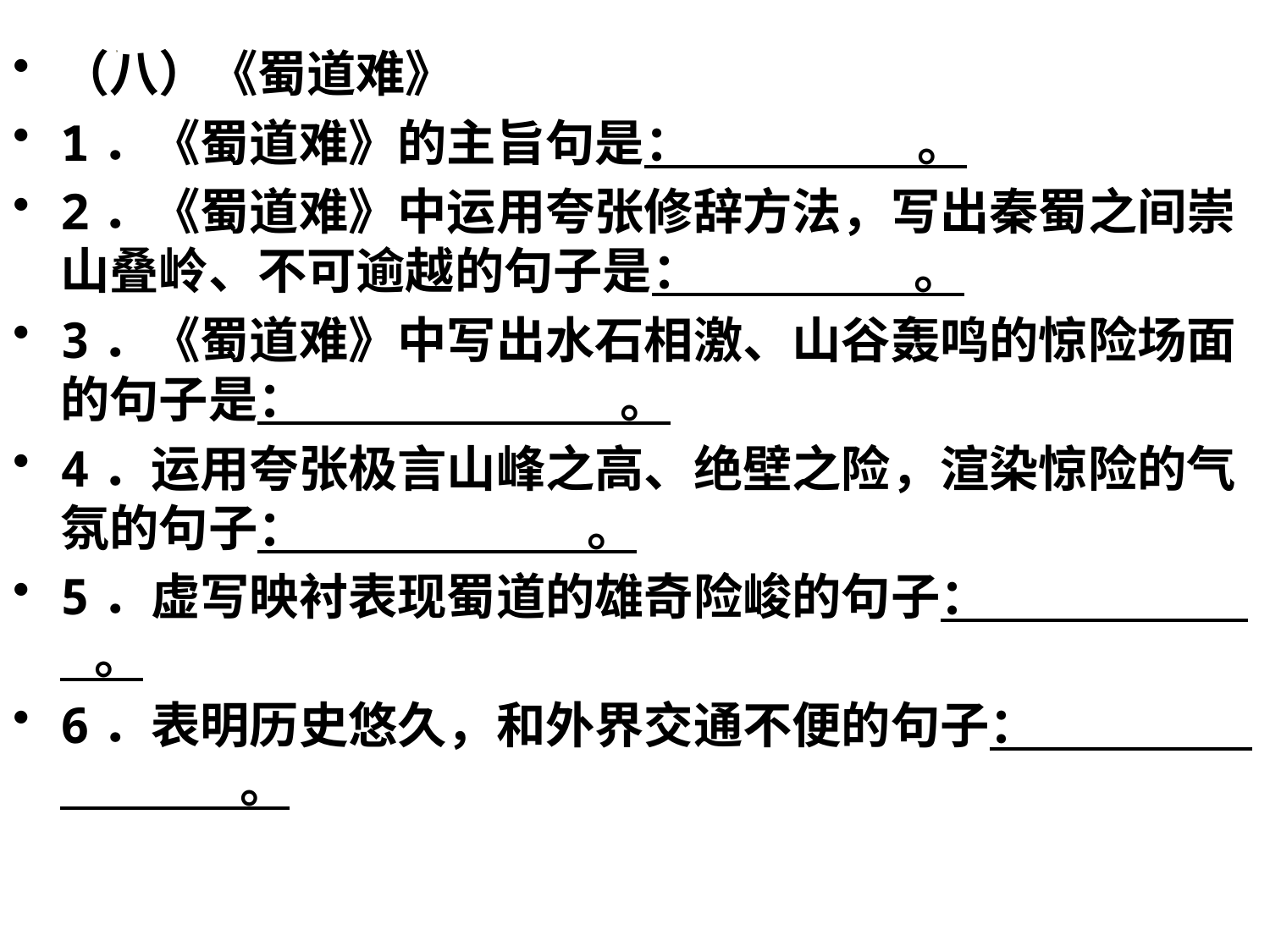

（八）《蜀道难》
1．《蜀道难》的主旨句是：                    。
2．《蜀道难》中运用夸张修辞方法，写出秦蜀之间崇山叠岭、不可逾越的句子是：                   。
3．《蜀道难》中写出水石相激、山谷轰鸣的惊险场面的句子是：                            。
4．运用夸张极言山峰之高、绝壁之险，渲染惊险的气氛的句子：                         。
5．虚写映衬表现蜀道的雄奇险峻的句子：                           。
6．表明历史悠久，和外界交通不便的句子：                                    。
#